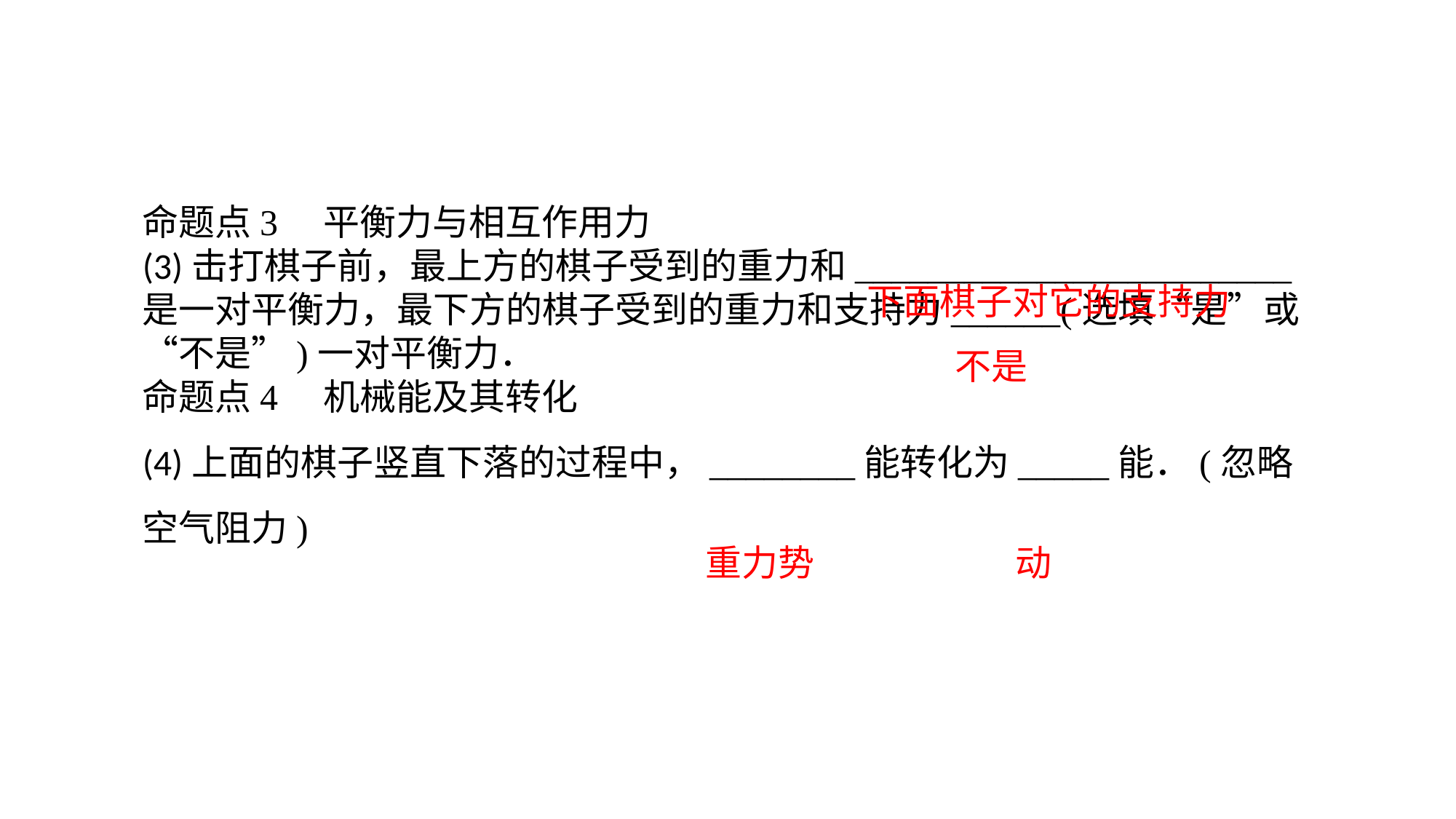

命题点3　平衡力与相互作用力(3)击打棋子前，最上方的棋子受到的重力和________________________是一对平衡力，最下方的棋子受到的重力和支持力______(选填“是”或“不是”)一对平衡力．命题点4　机械能及其转化(4)上面的棋子竖直下落的过程中，________能转化为_____能．(忽略空气阻力)
下面棋子对它的支持力
不是
重力势
动